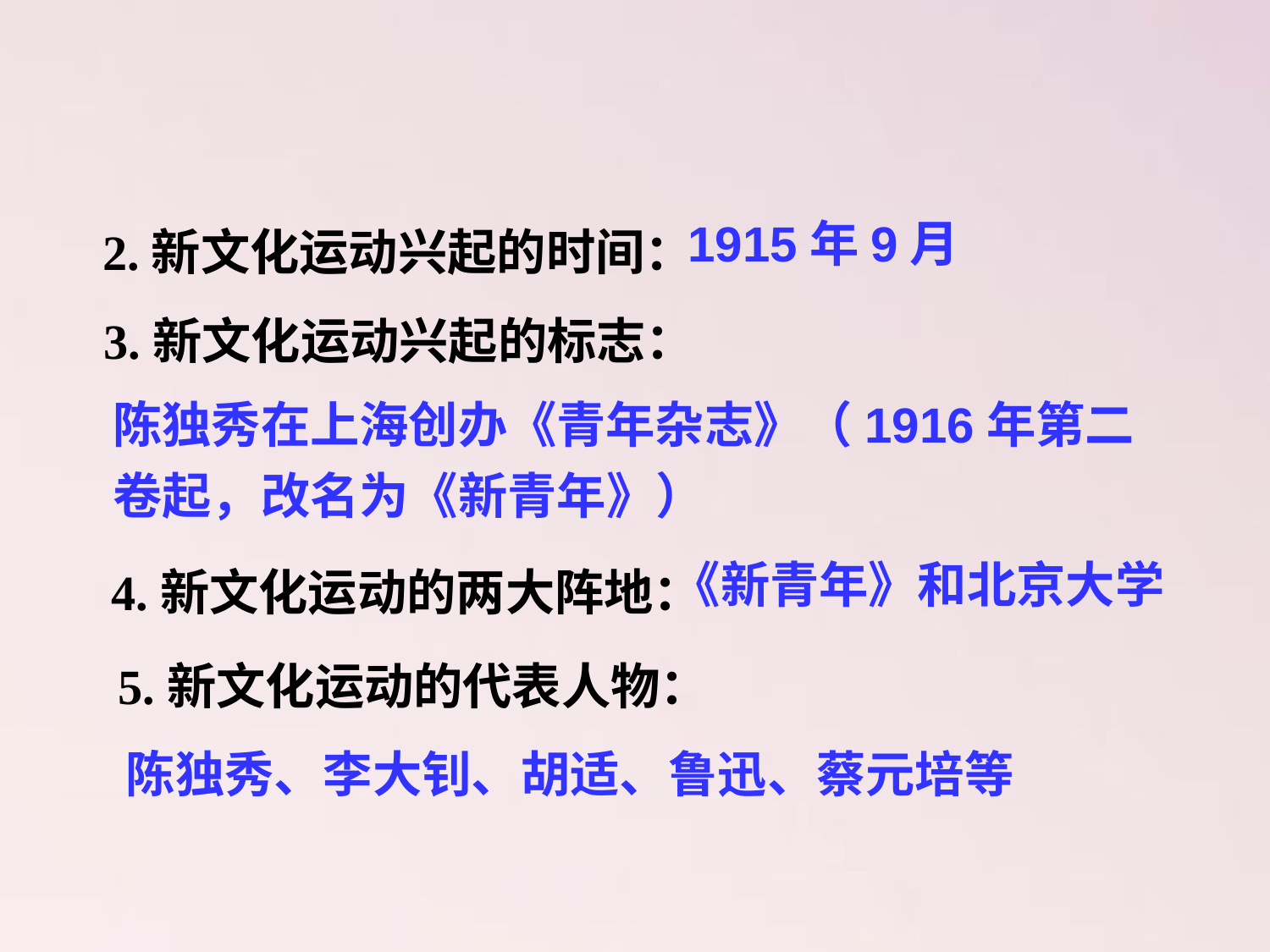

2.新文化运动兴起的时间：
1915年9月
3.新文化运动兴起的标志：
陈独秀在上海创办《青年杂志》（1916年第二卷起，改名为《新青年》）
4.新文化运动的两大阵地：
《新青年》和北京大学
5.新文化运动的代表人物：
陈独秀、李大钊、胡适、鲁迅、蔡元培等